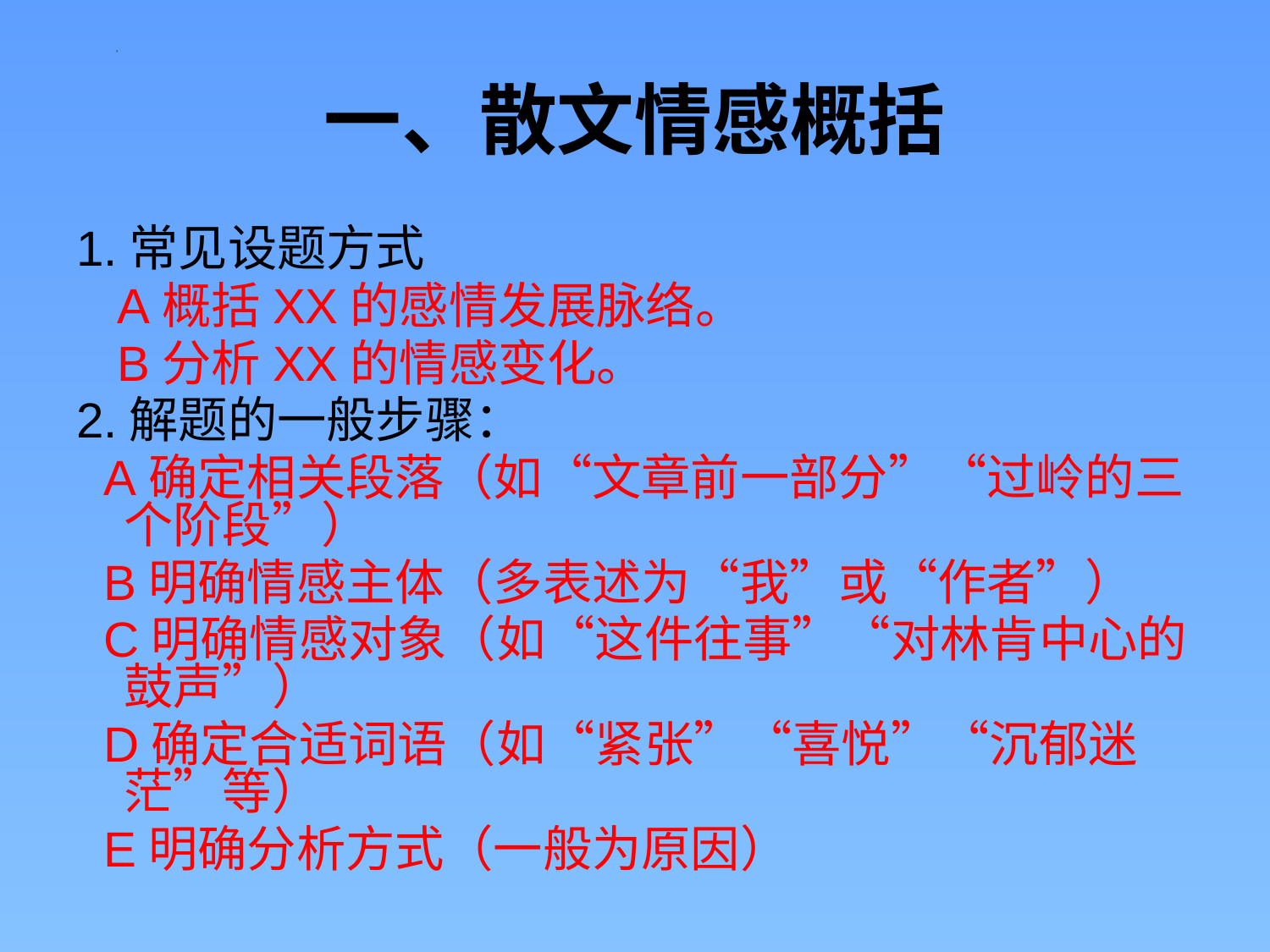

# 一、散文情感概括
1.常见设题方式
   A概括XX的感情发展脉络。
   B分析XX的情感变化。
2.解题的一般步骤：
  A确定相关段落（如“文章前一部分”“过岭的三个阶段”）
  B明确情感主体（多表述为“我”或“作者”）
  C明确情感对象（如“这件往事”“对林肯中心的鼓声”）
  D确定合适词语（如“紧张”“喜悦”“沉郁迷茫”等）
  E明确分析方式（一般为原因）